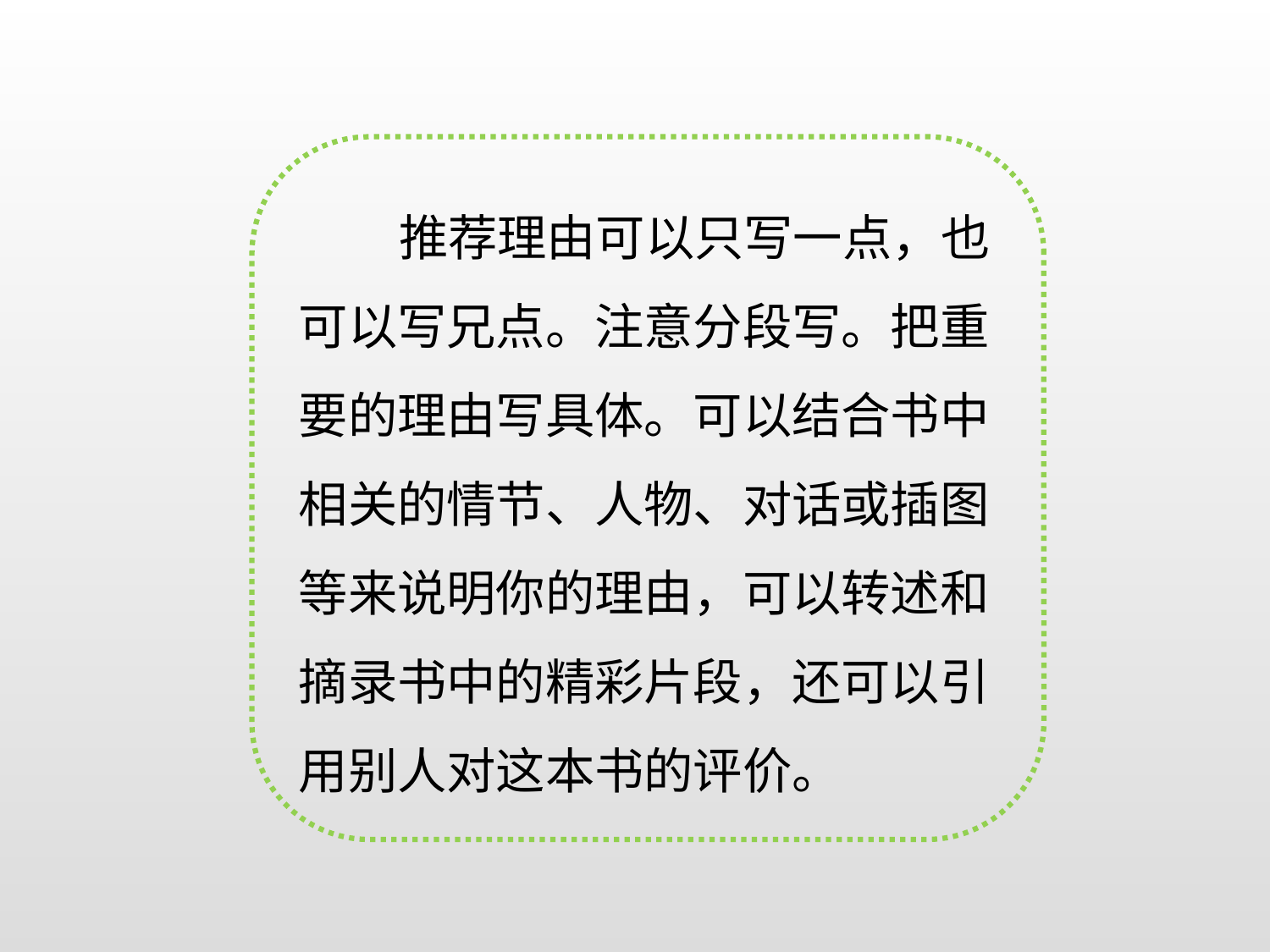

推荐理由可以只写一点，也可以写兄点。注意分段写。把重要的理由写具体。可以结合书中相关的情节、人物、对话或插图等来说明你的理由，可以转述和摘录书中的精彩片段，还可以引用别人对这本书的评价。